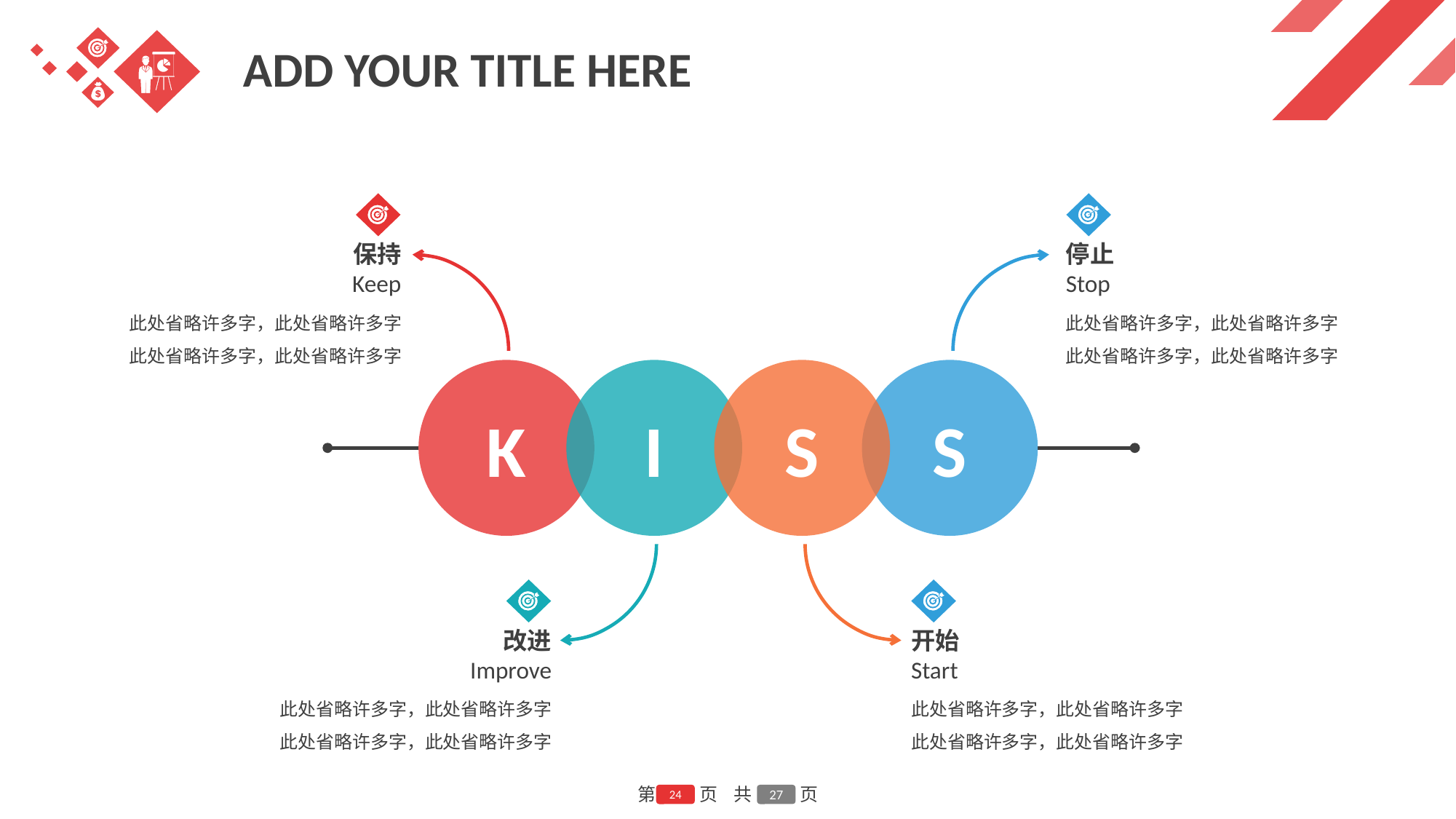

ADD YOUR TITLE HERE

保持
Keep
停止
Stop

此处省略许多字，此处省略许多字此处省略许多字，此处省略许多字
此处省略许多字，此处省略许多字此处省略许多字，此处省略许多字
I
S
K
S

改进
Improve
开始
Start
此处省略许多字，此处省略许多字此处省略许多字，此处省略许多字
此处省略许多字，此处省略许多字此处省略许多字，此处省略许多字